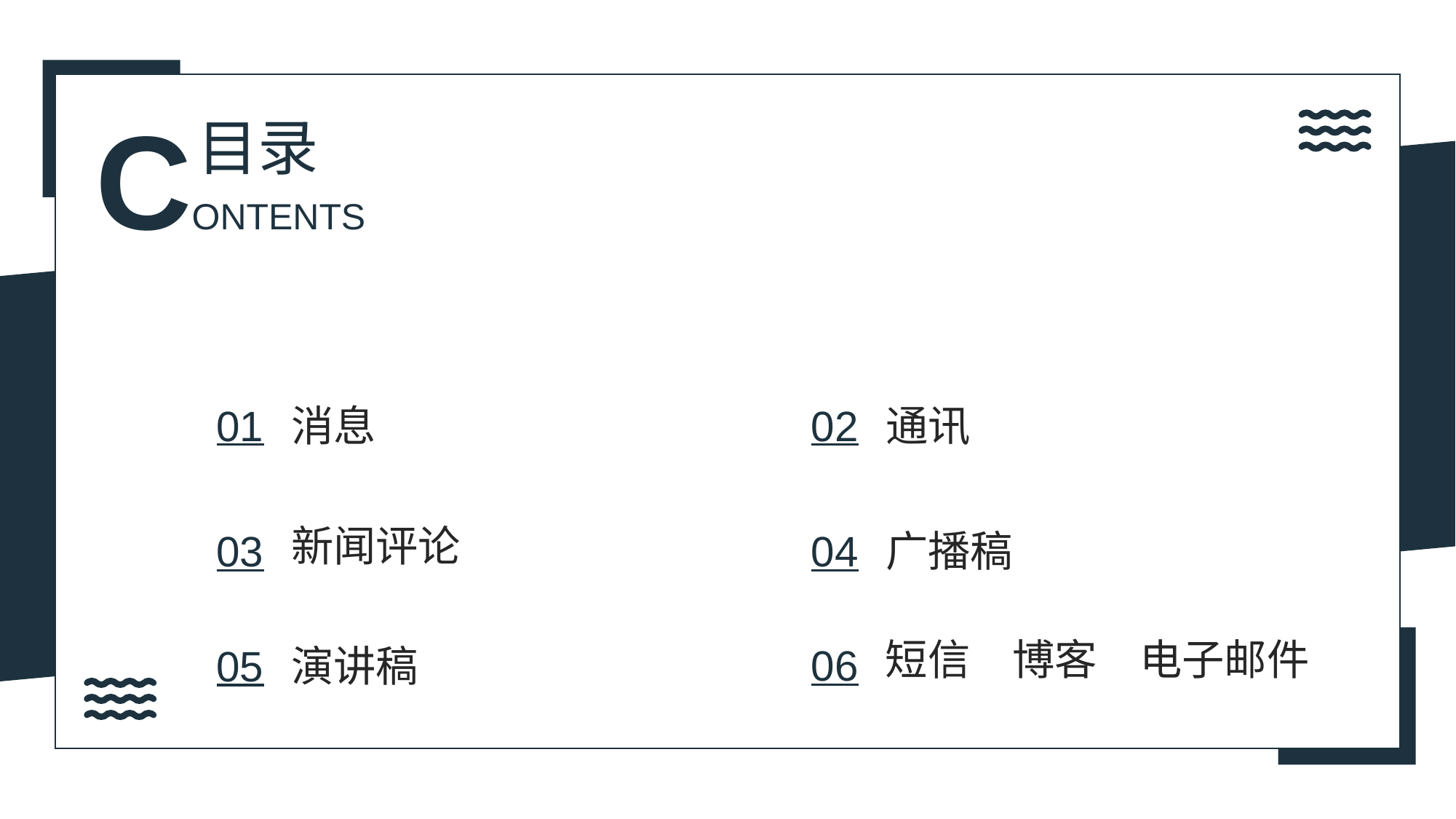

CONTENTS
目录

01
02
通讯
消息
新闻评论
03
04
广播稿
短信　博客　电子邮件

06
05
演讲稿